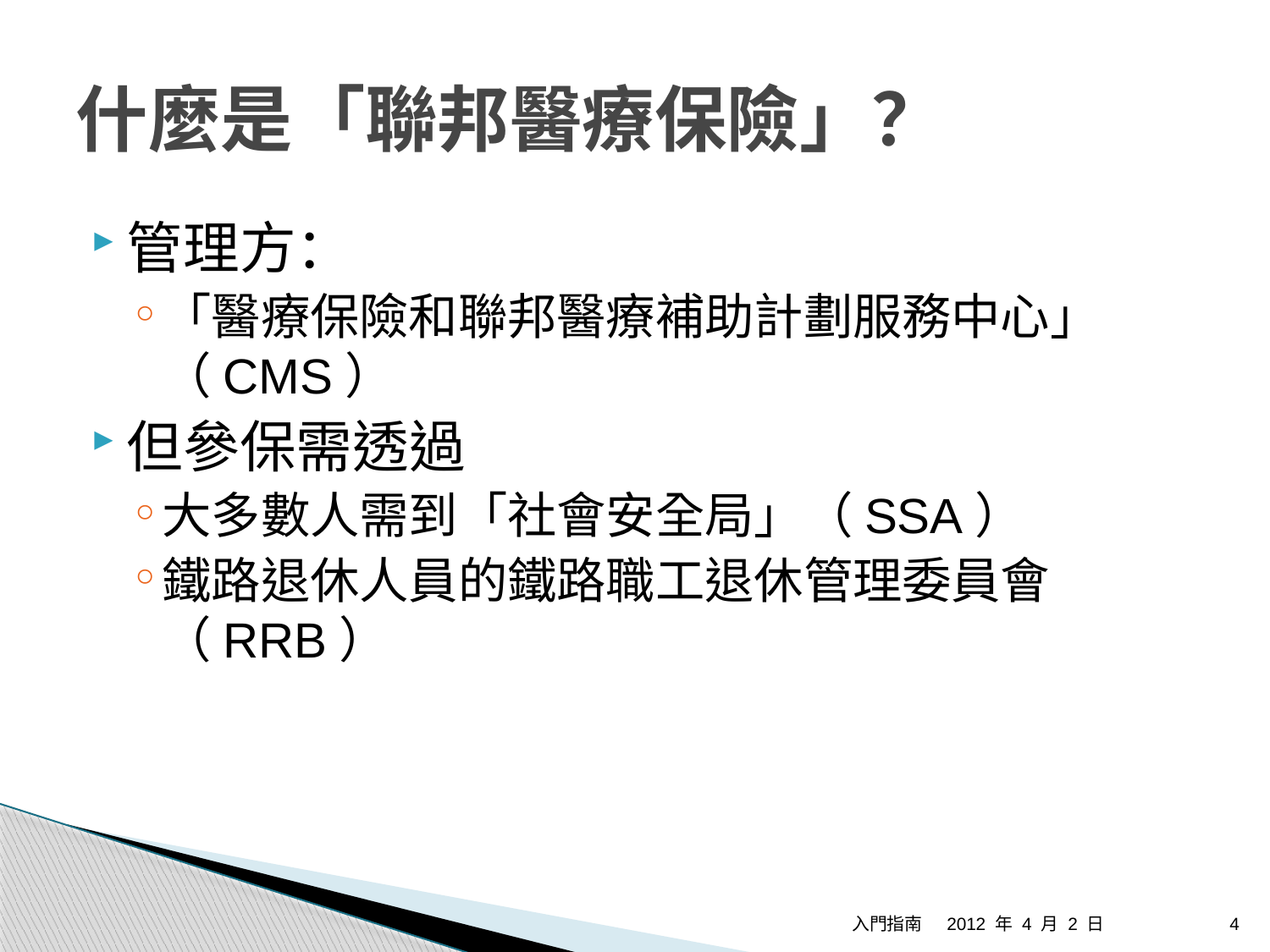

# 什麼是「聯邦醫療保險」？
管理方：
「醫療保險和聯邦醫療補助計劃服務中心」（CMS）
但參保需透過
大多數人需到「社會安全局」（SSA）
鐵路退休人員的鐵路職工退休管理委員會
（RRB）

入門指南
2012 年 4 月 2 日
4